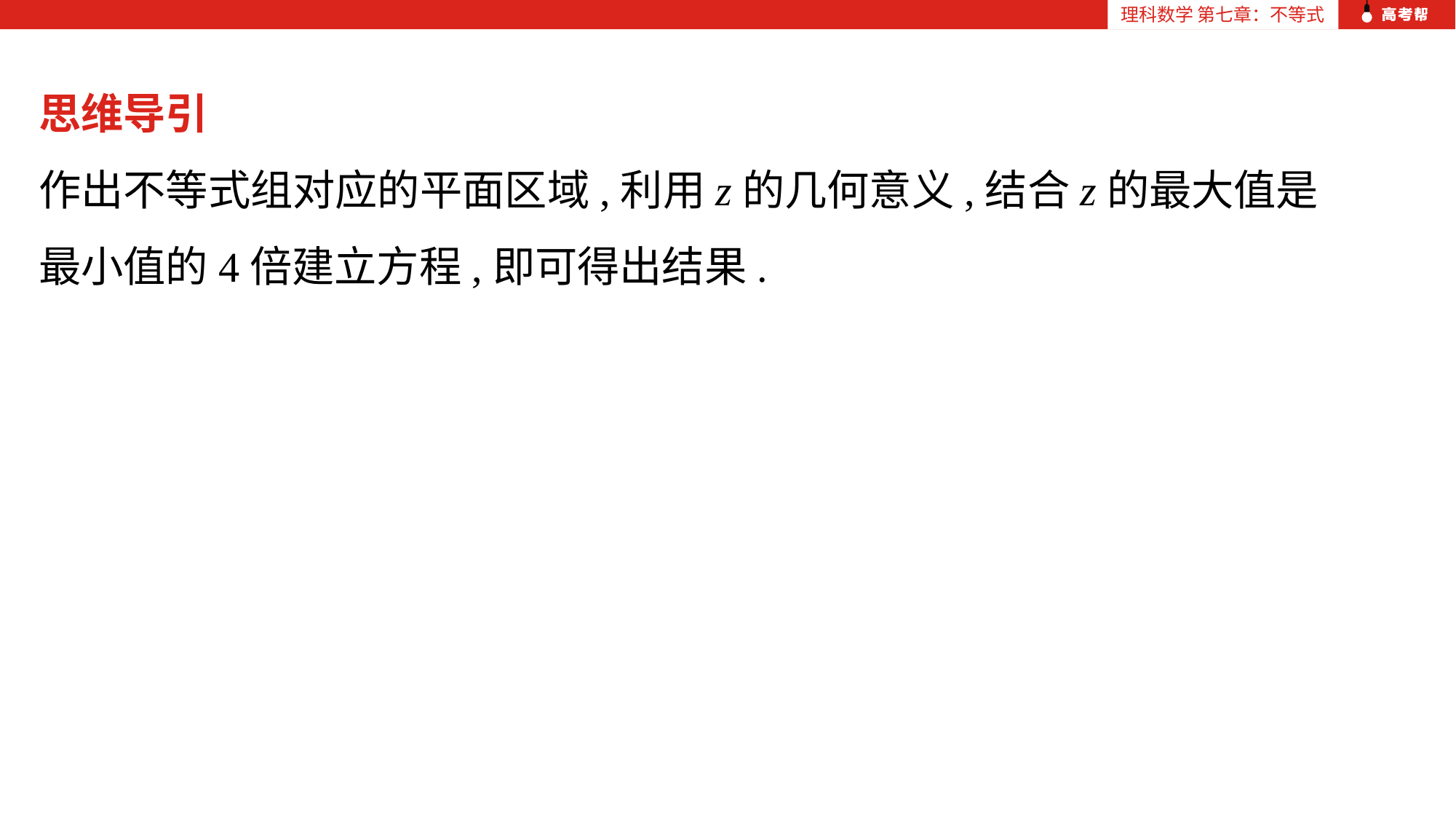

思维导引
作出不等式组对应的平面区域,利用z的几何意义,结合z的最大值是最小值的4倍建立方程,即可得出结果.